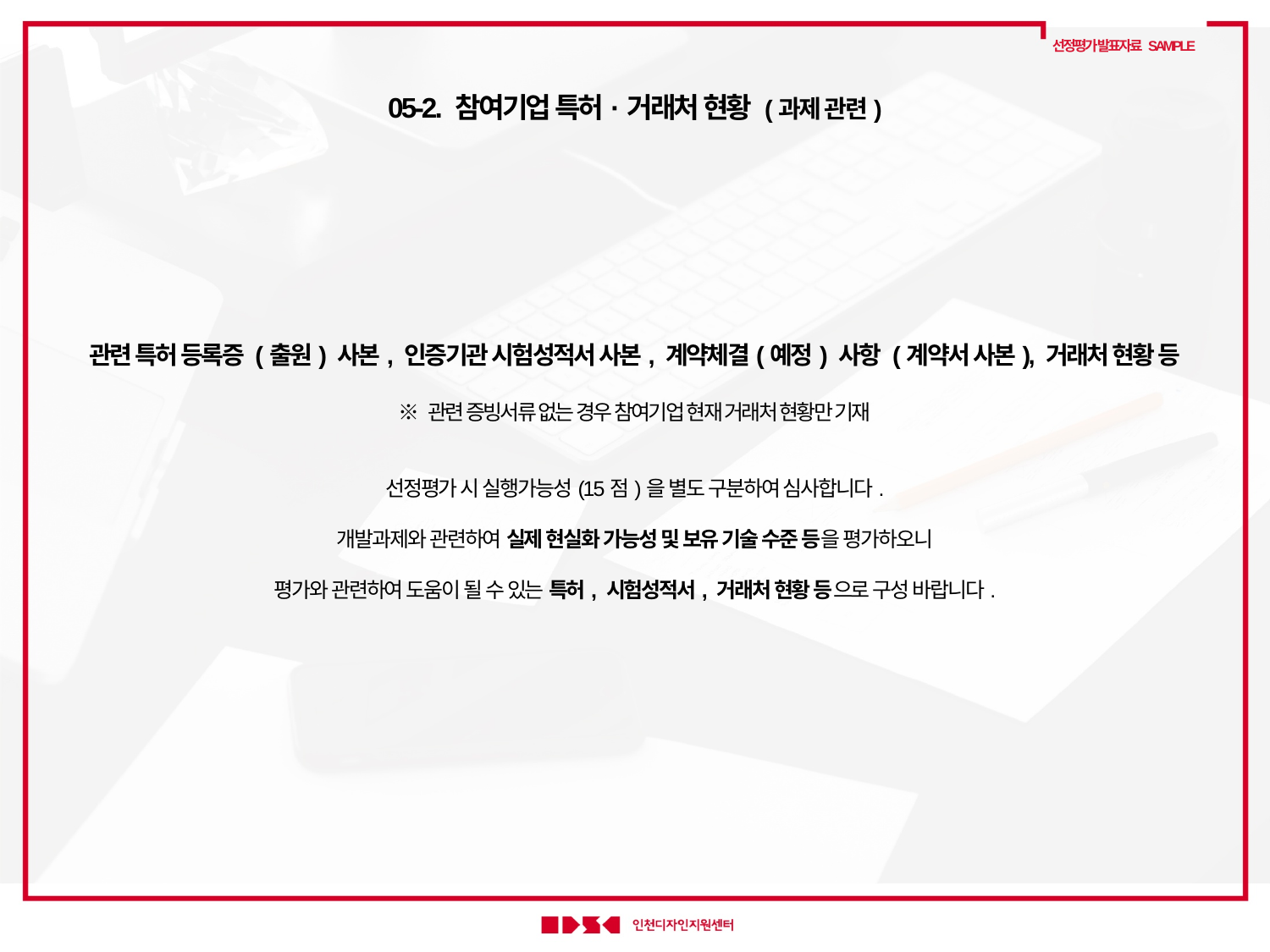

선정평가 발표자료 SAMPLE
05-2. 참여기업 특허·거래처 현황 (과제 관련)

관련 특허 등록증 (출원) 사본, 인증기관 시험성적서 사본, 계약체결(예정) 사항 (계약서 사본), 거래처 현황 등

※ 관련 증빙서류 없는 경우 참여기업 현재 거래처 현황만 기재

선정평가 시 실행가능성(15점)을 별도 구분하여 심사합니다.

개발과제와 관련하여 실제 현실화 가능성 및 보유 기술 수준 등을 평가하오니

평가와 관련하여 도움이 될 수 있는 특허, 시험성적서, 거래처 현황 등으로 구성 바랍니다.